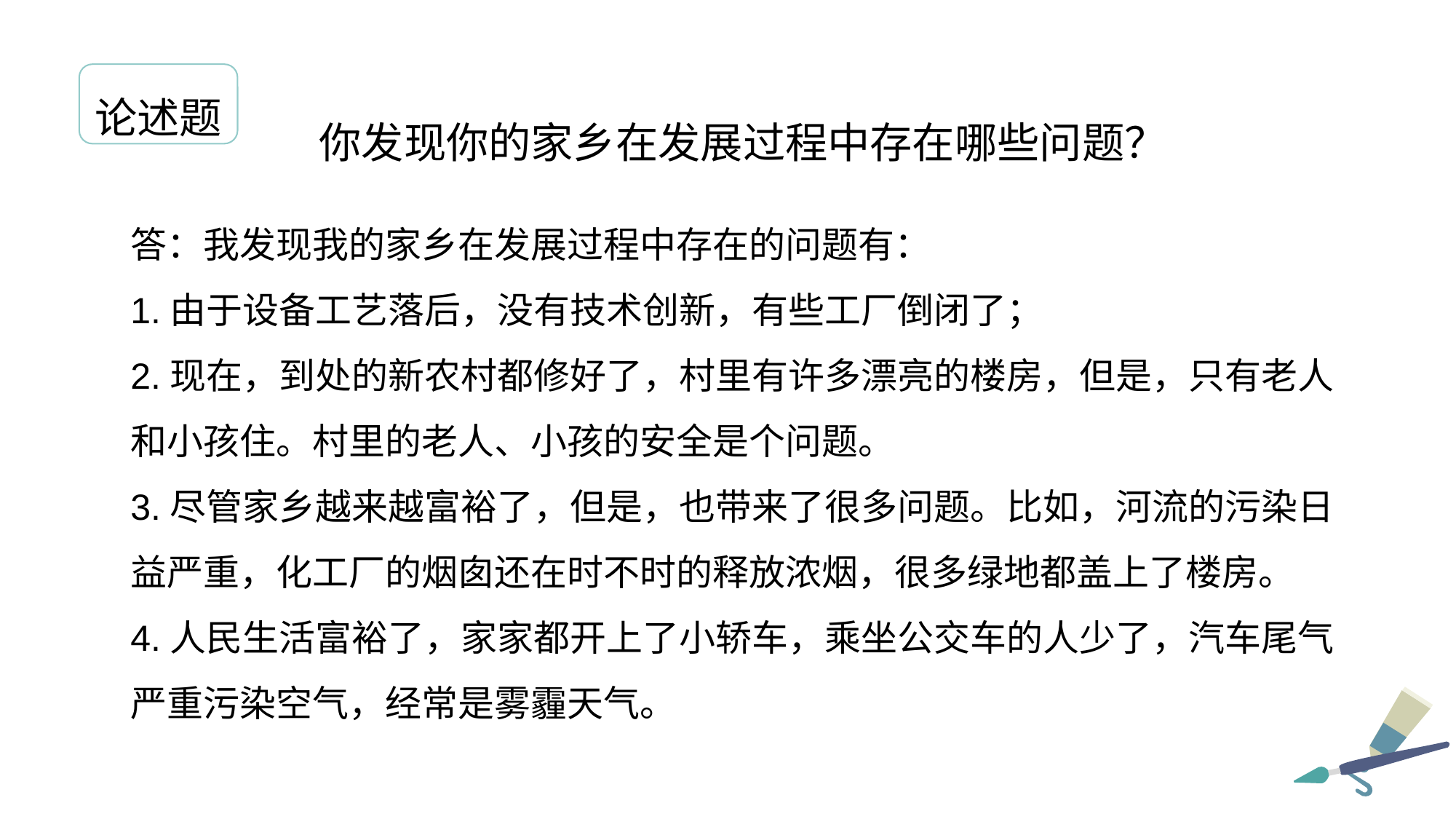

论述题
你发现你的家乡在发展过程中存在哪些问题？
答：我发现我的家乡在发展过程中存在的问题有：
1.由于设备工艺落后，没有技术创新，有些工厂倒闭了；
2.现在，到处的新农村都修好了，村里有许多漂亮的楼房，但是，只有老人和小孩住。村里的老人、小孩的安全是个问题。
3.尽管家乡越来越富裕了，但是，也带来了很多问题。比如，河流的污染日益严重，化工厂的烟囱还在时不时的释放浓烟，很多绿地都盖上了楼房。
4.人民生活富裕了，家家都开上了小轿车，乘坐公交车的人少了，汽车尾气严重污染空气，经常是雾霾天气。